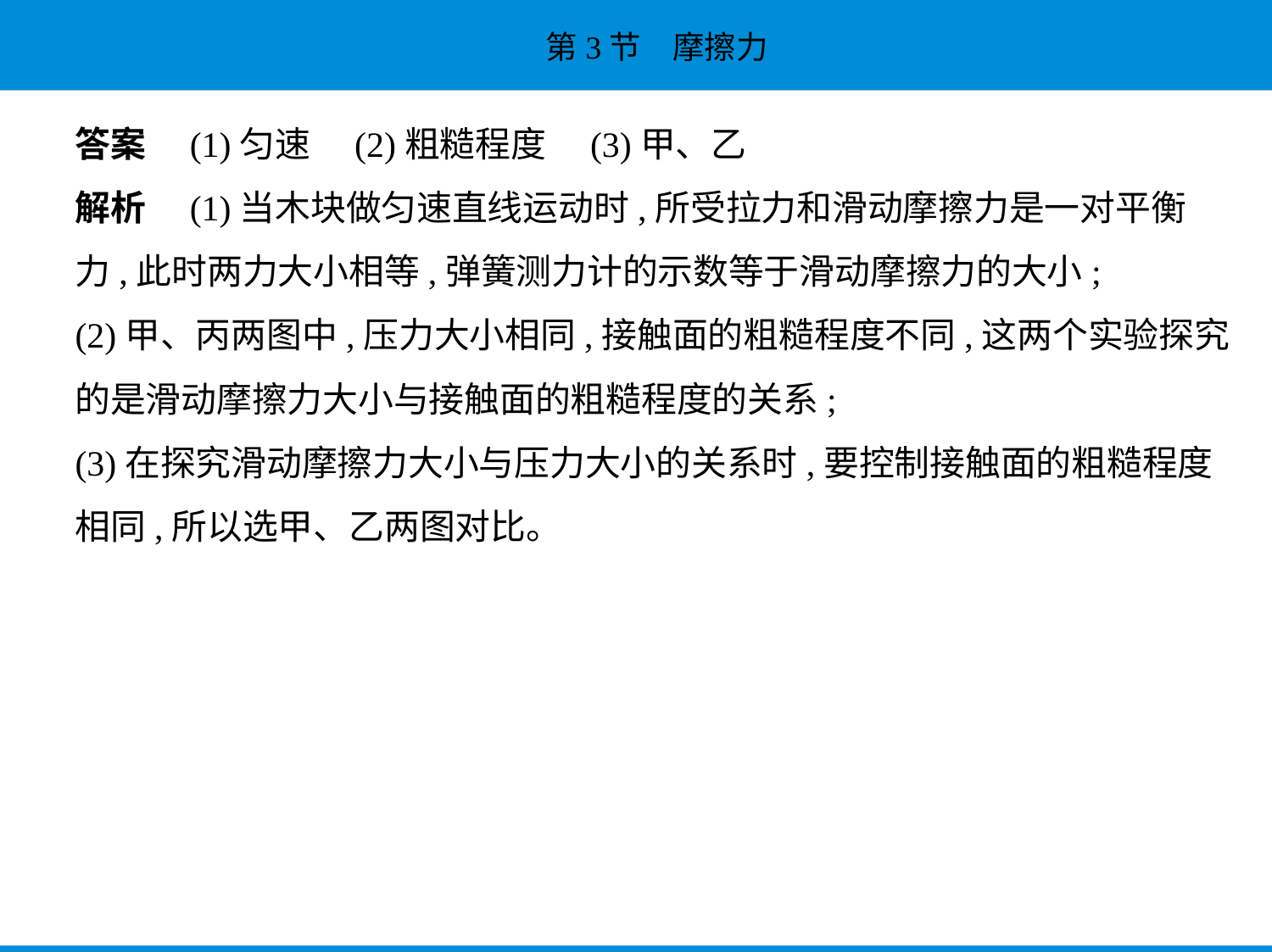

答案　(1)匀速　(2)粗糙程度　(3)甲、乙
解析　(1)当木块做匀速直线运动时,所受拉力和滑动摩擦力是一对平衡
力,此时两力大小相等,弹簧测力计的示数等于滑动摩擦力的大小;
(2)甲、丙两图中,压力大小相同,接触面的粗糙程度不同,这两个实验探究
的是滑动摩擦力大小与接触面的粗糙程度的关系;
(3)在探究滑动摩擦力大小与压力大小的关系时,要控制接触面的粗糙程度
相同,所以选甲、乙两图对比。